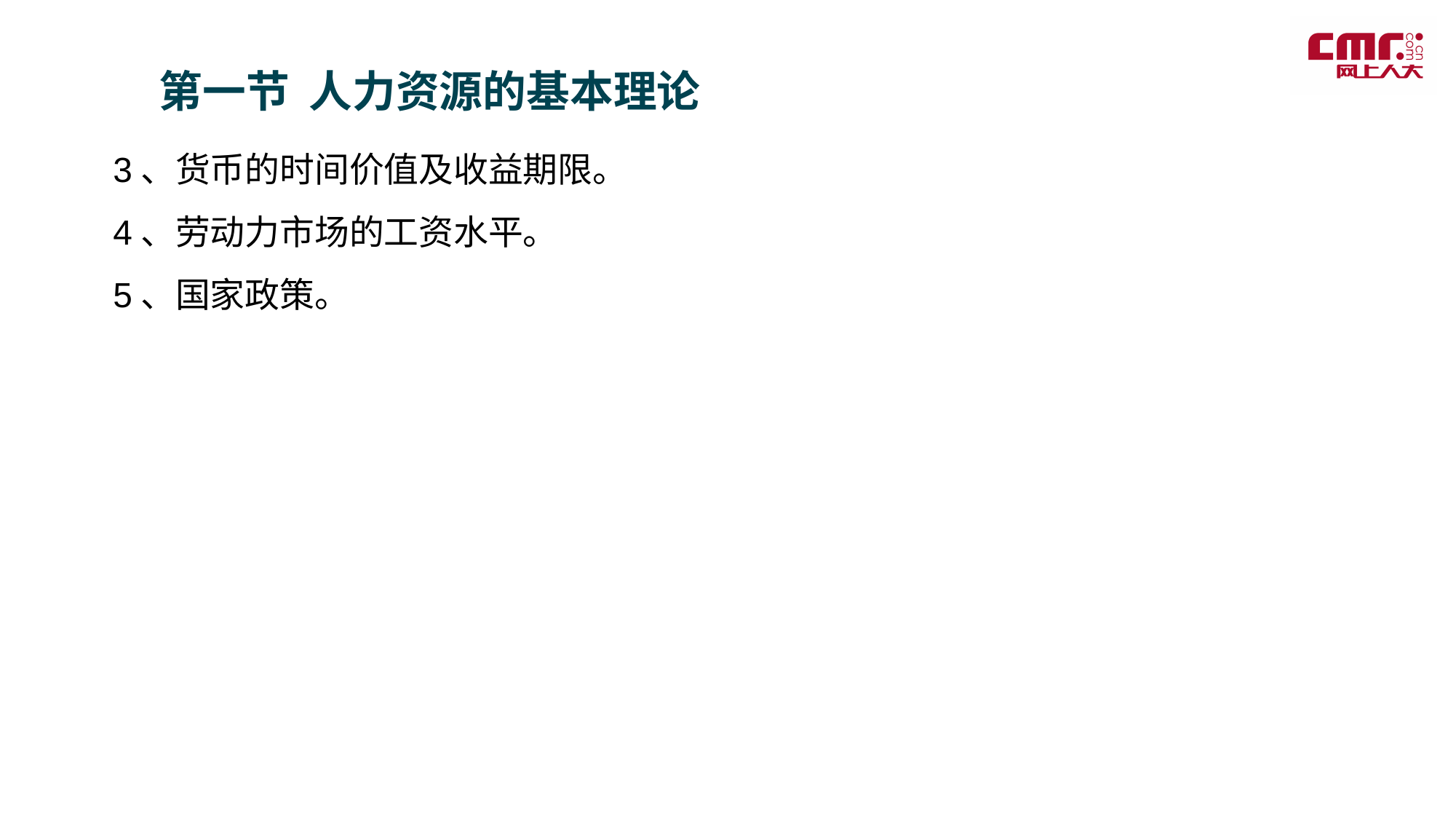

第一节  人力资源的基本理论
3、货币的时间价值及收益期限。
4、劳动力市场的工资水平。
5、国家政策。